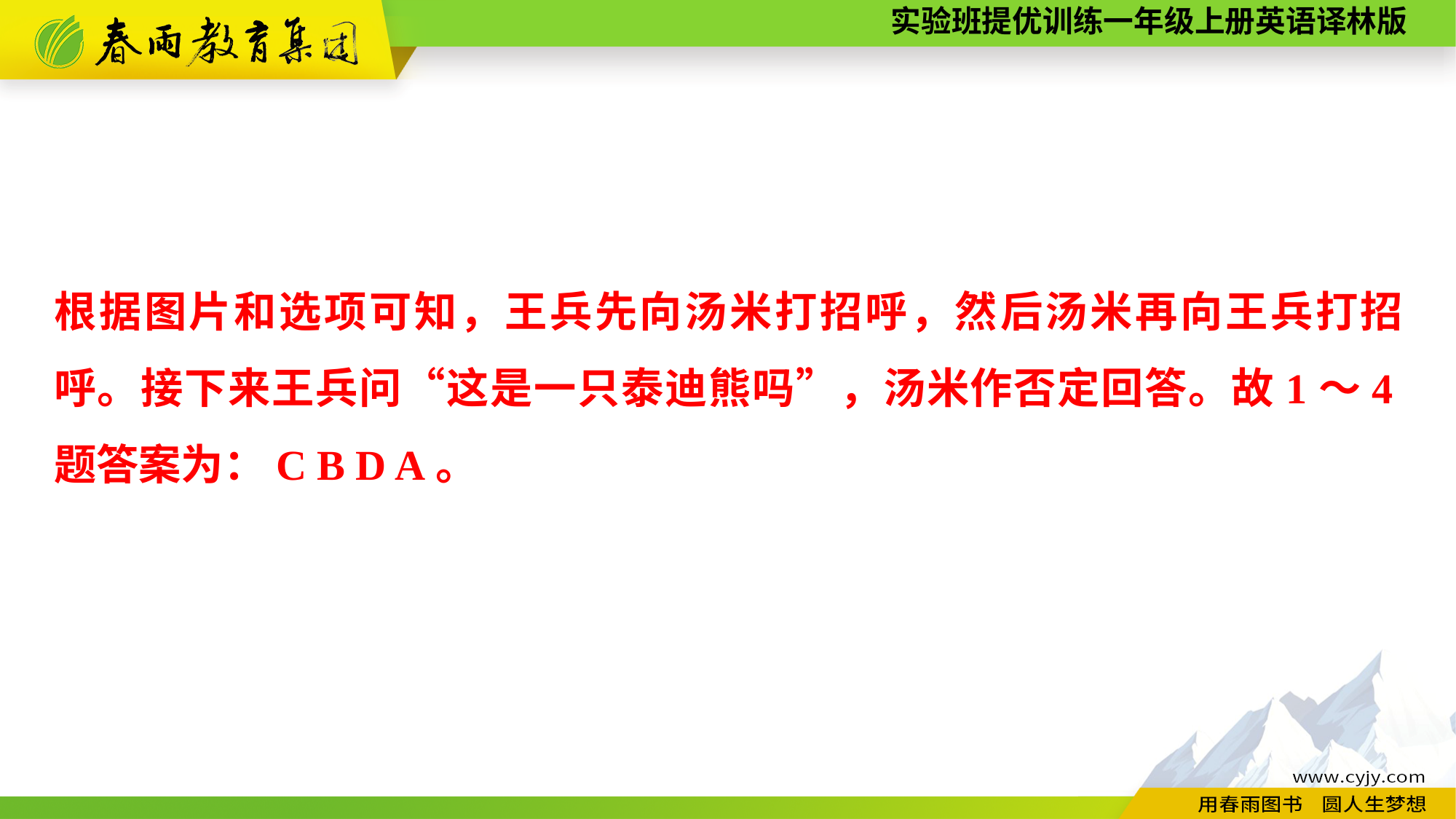

根据图片和选项可知，王兵先向汤米打招呼，然后汤米再向王兵打招呼。接下来王兵问“这是一只泰迪熊吗”，汤米作否定回答。故1～4题答案为：C B D A。